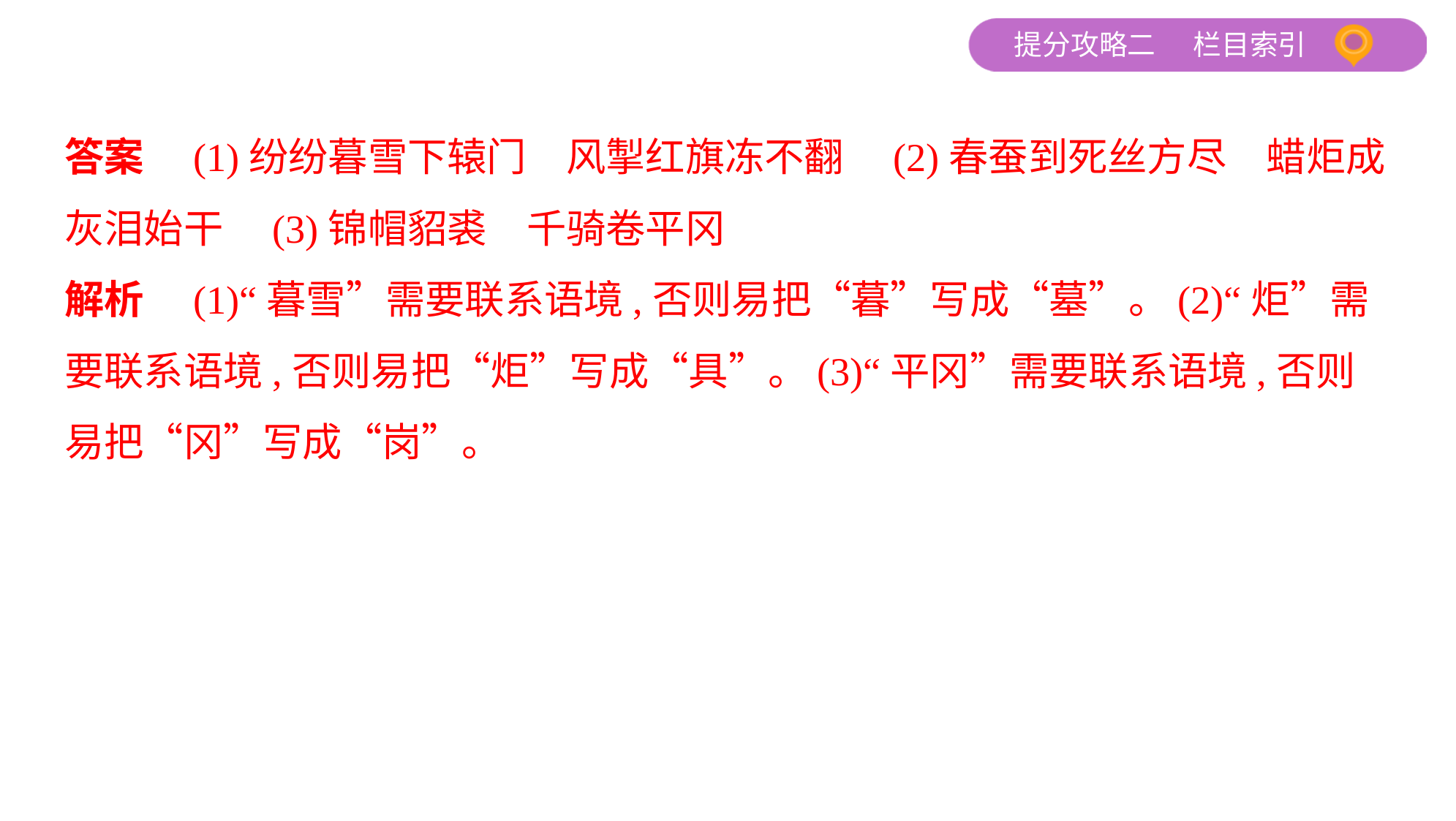

答案　(1)纷纷暮雪下辕门　风掣红旗冻不翻　(2)春蚕到死丝方尽　蜡炬成
灰泪始干　(3)锦帽貂裘　千骑卷平冈
解析　(1)“暮雪”需要联系语境,否则易把“暮”写成“墓”。(2)“炬”需
要联系语境,否则易把“炬”写成“具”。(3)“平冈”需要联系语境,否则
易把“冈”写成“岗”。